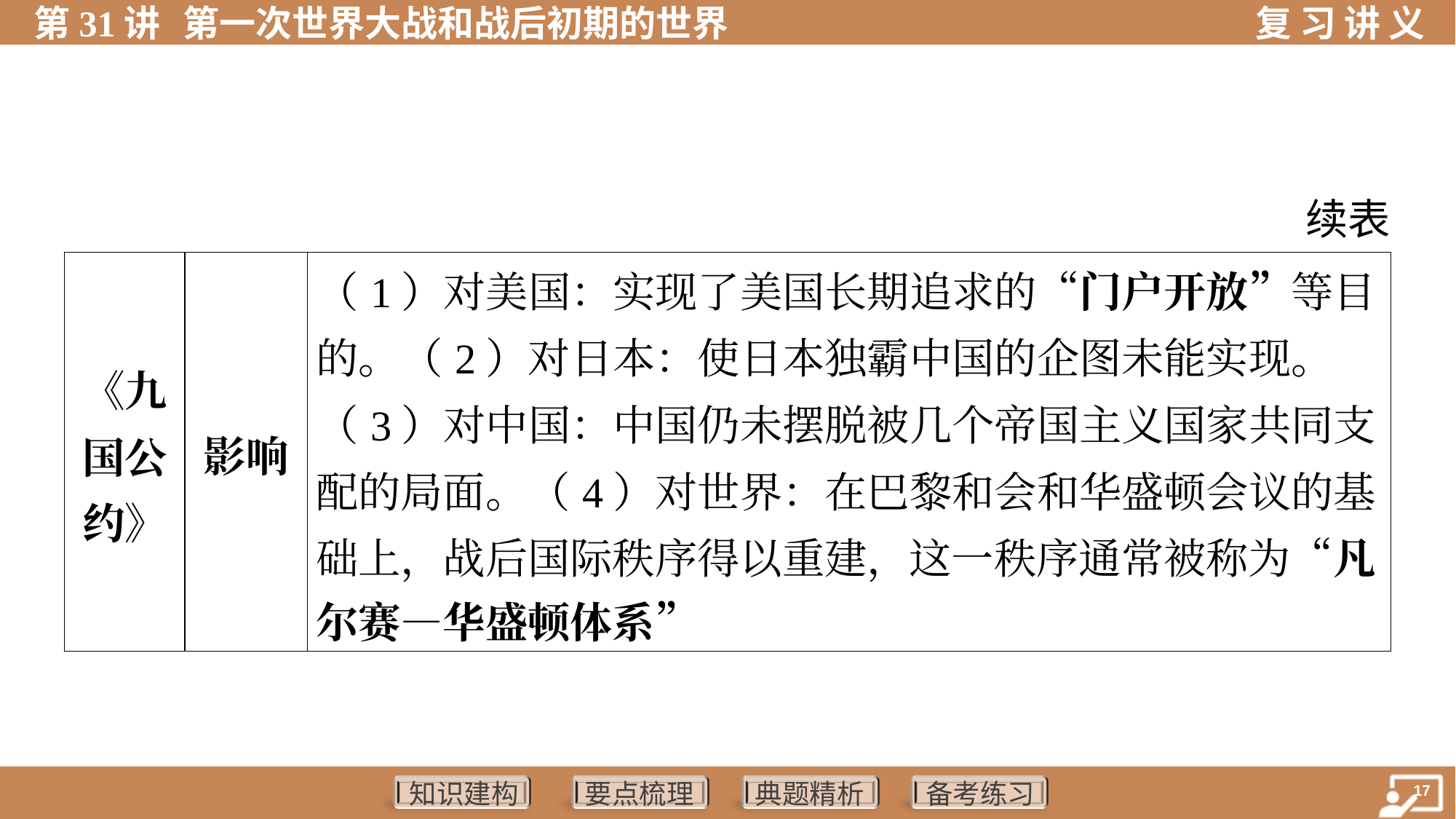

续表
| 《九 国公 约》 | 影响 | （1）对美国：实现了美国长期追求的“门户开放”等目 的。（2）对日本：使日本独霸中国的企图未能实现。 （3）对中国：中国仍未摆脱被几个帝国主义国家共同支 配的局面。（4）对世界：在巴黎和会和华盛顿会议的基 础上，战后国际秩序得以重建，这一秩序通常被称为“凡 尔赛—华盛顿体系” |  |
| --- | --- | --- | --- |